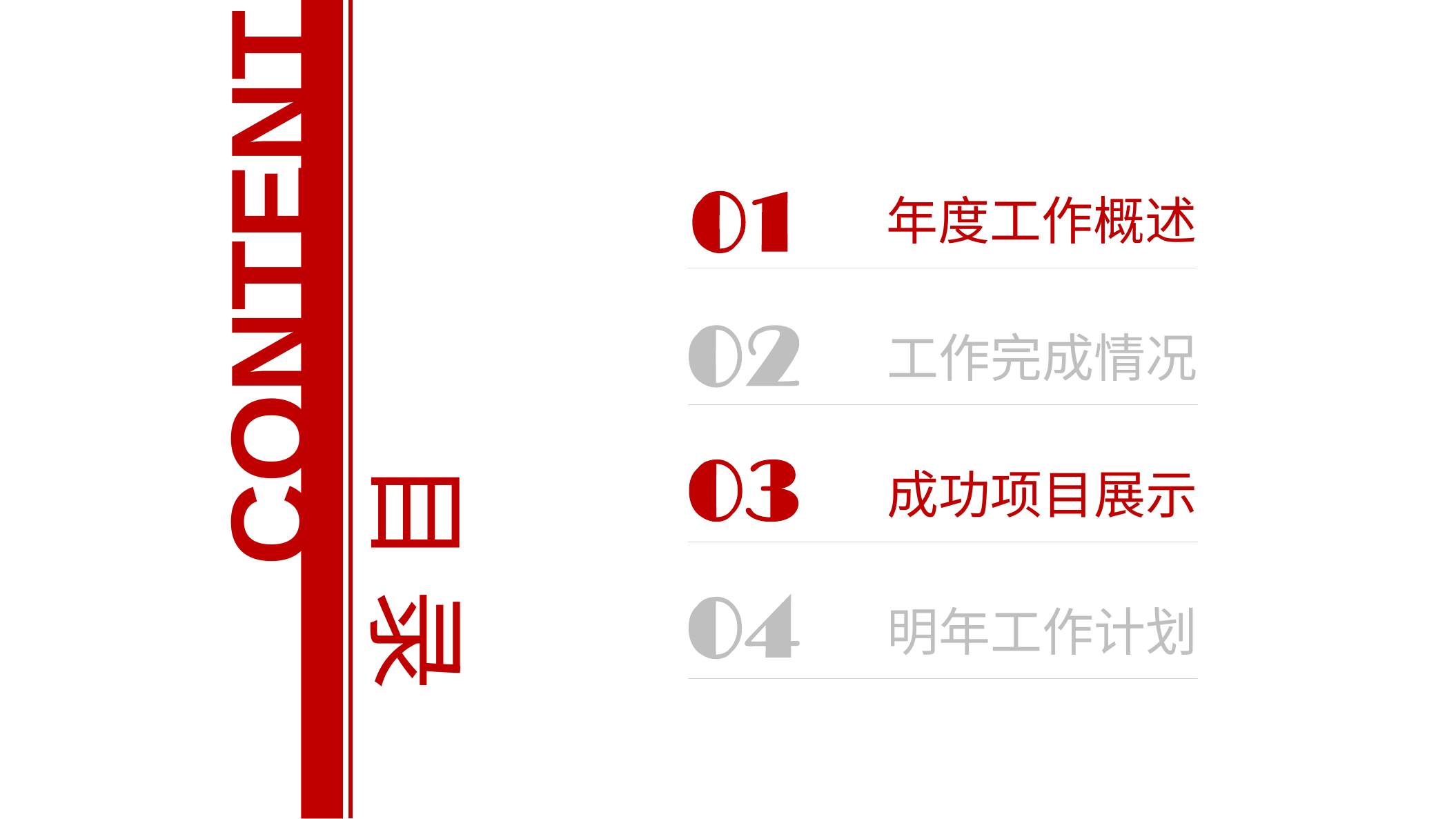

年度工作概述

CONTENT
工作完成情况

成功项目展示
目 录

明年工作计划